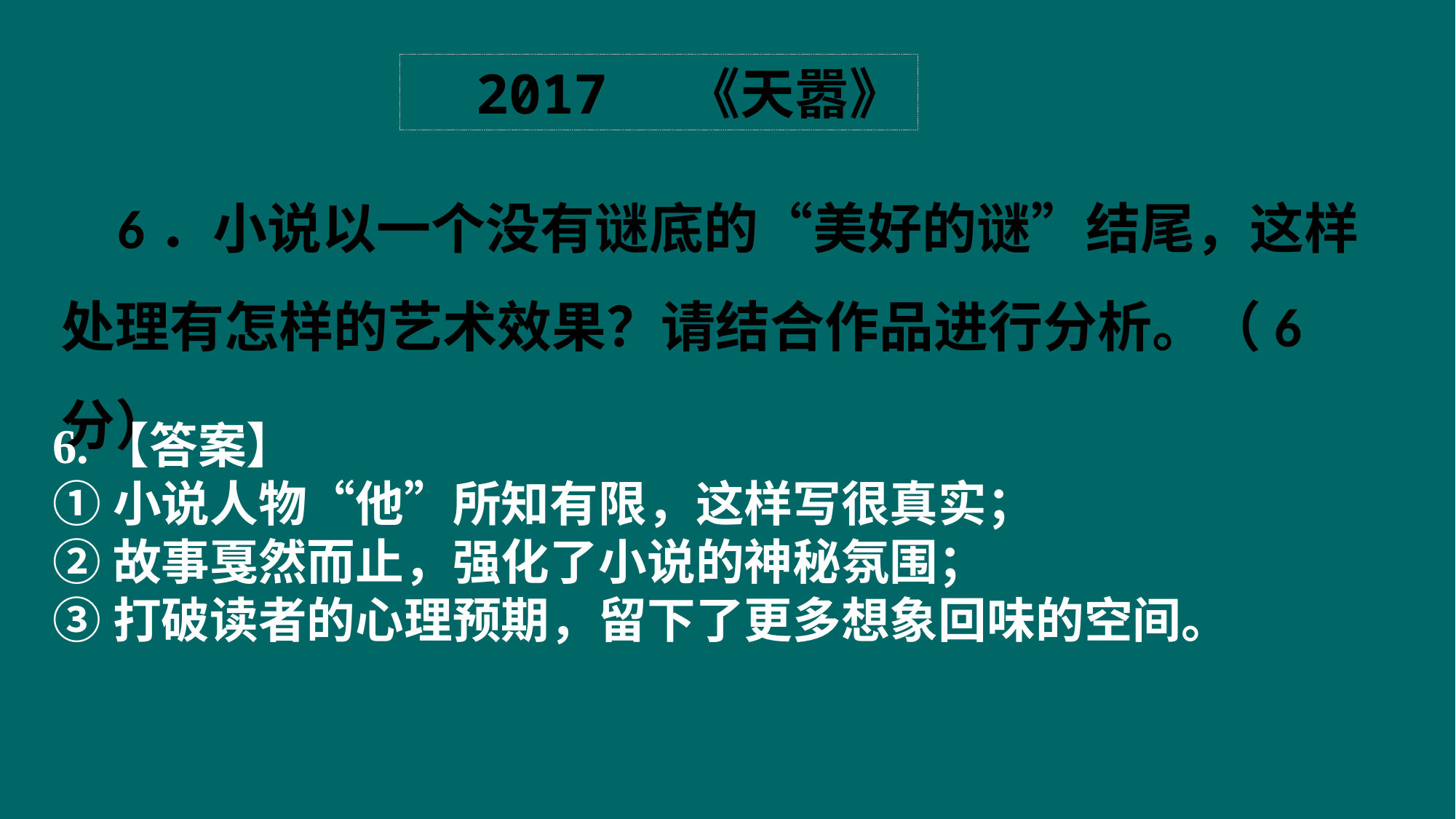

2017  《天嚣》
  6．小说以一个没有谜底的“美好的谜”结尾，这样处理有怎样的艺术效果？请结合作品进行分析。（6分）
6.【答案】
①小说人物“他”所知有限，这样写很真实；
②故事戛然而止，强化了小说的神秘氛围；
③打破读者的心理预期，留下了更多想象回味的空间。